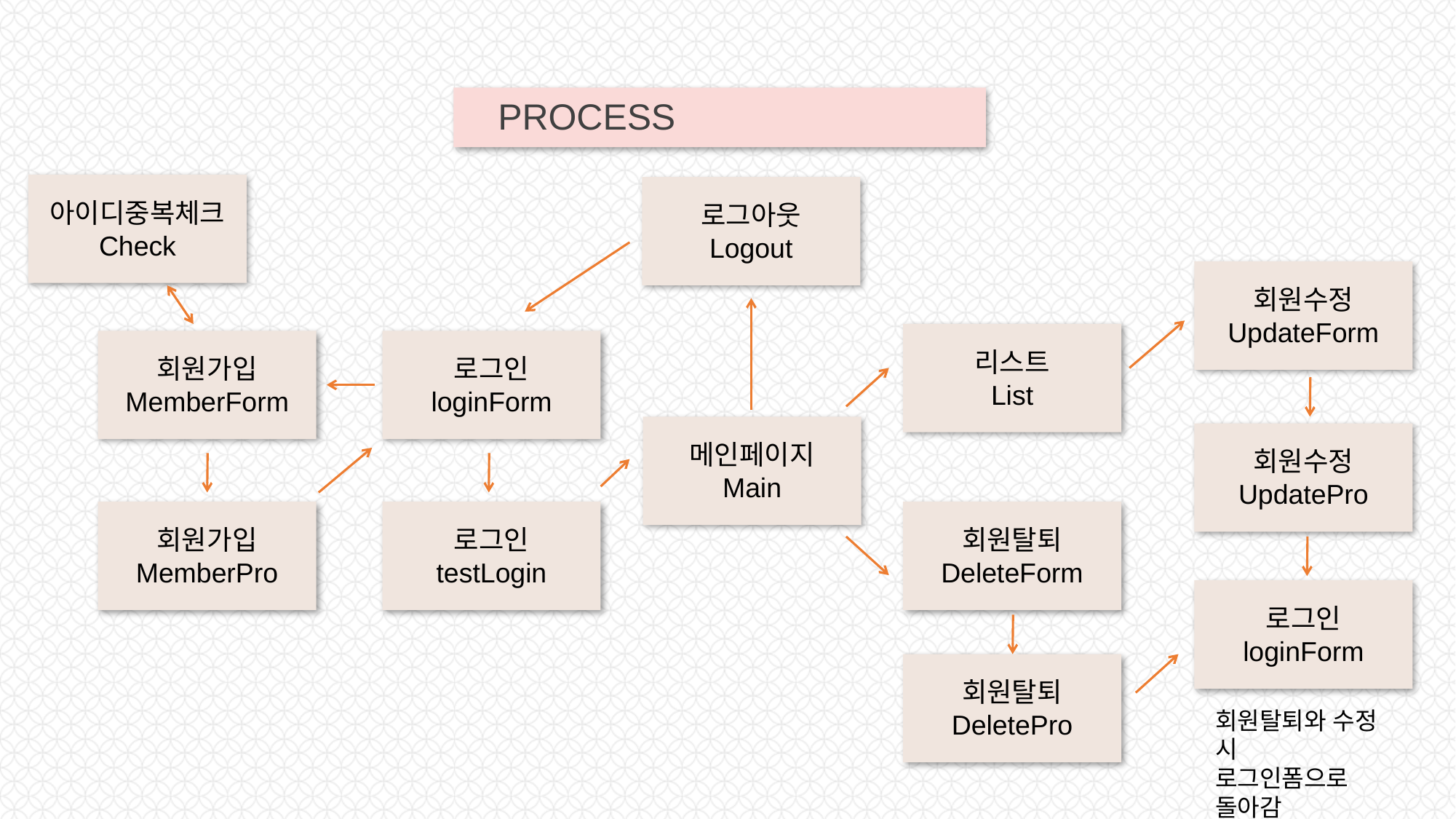

PROCESS

아이디중복체크
Check
로그아웃
Logout

회원수정
UpdateForm

리스트
List
회원가입
MemberForm
로그인
loginForm

메인페이지
Main
회원수정
UpdatePro

회원탈퇴
DeleteForm
회원가입
MemberPro
로그인
testLogin

로그인
loginForm

회원탈퇴
DeletePro
회원탈퇴와 수정 시
로그인폼으로 돌아감